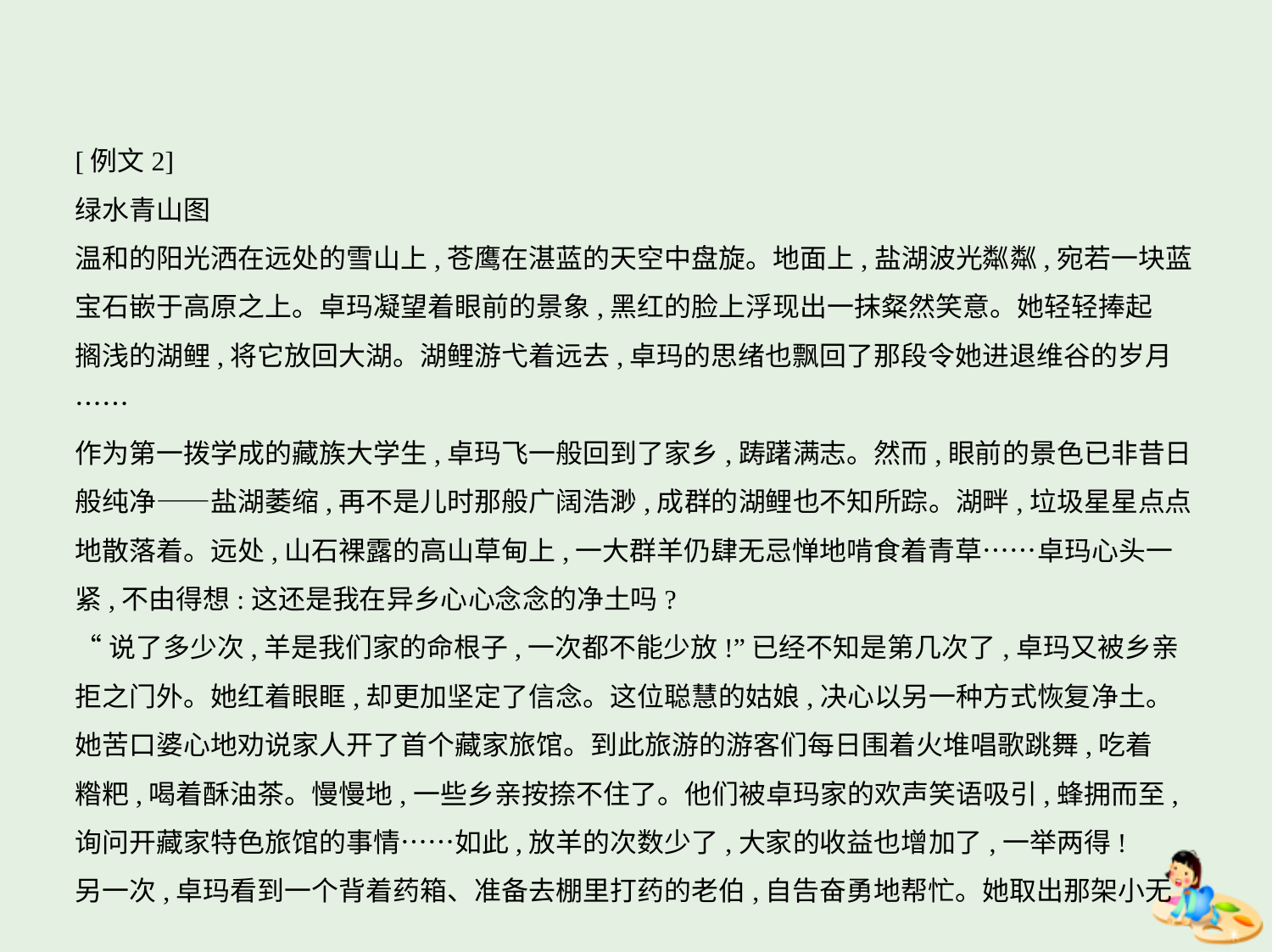

[例文2]
绿水青山图
温和的阳光洒在远处的雪山上,苍鹰在湛蓝的天空中盘旋。地面上,盐湖波光粼粼,宛若一块蓝
宝石嵌于高原之上。卓玛凝望着眼前的景象,黑红的脸上浮现出一抹粲然笑意。她轻轻捧起
搁浅的湖鲤,将它放回大湖。湖鲤游弋着远去,卓玛的思绪也飘回了那段令她进退维谷的岁月
……
作为第一拨学成的藏族大学生,卓玛飞一般回到了家乡,踌躇满志。然而,眼前的景色已非昔日
般纯净——盐湖萎缩,再不是儿时那般广阔浩渺,成群的湖鲤也不知所踪。湖畔,垃圾星星点点
地散落着。远处,山石裸露的高山草甸上,一大群羊仍肆无忌惮地啃食着青草……卓玛心头一
紧,不由得想:这还是我在异乡心心念念的净土吗?
“说了多少次,羊是我们家的命根子,一次都不能少放!”已经不知是第几次了,卓玛又被乡亲
拒之门外。她红着眼眶,却更加坚定了信念。这位聪慧的姑娘,决心以另一种方式恢复净土。
她苦口婆心地劝说家人开了首个藏家旅馆。到此旅游的游客们每日围着火堆唱歌跳舞,吃着
糌粑,喝着酥油茶。慢慢地,一些乡亲按捺不住了。他们被卓玛家的欢声笑语吸引,蜂拥而至,
询问开藏家特色旅馆的事情……如此,放羊的次数少了,大家的收益也增加了,一举两得!
另一次,卓玛看到一个背着药箱、准备去棚里打药的老伯,自告奋勇地帮忙。她取出那架小无